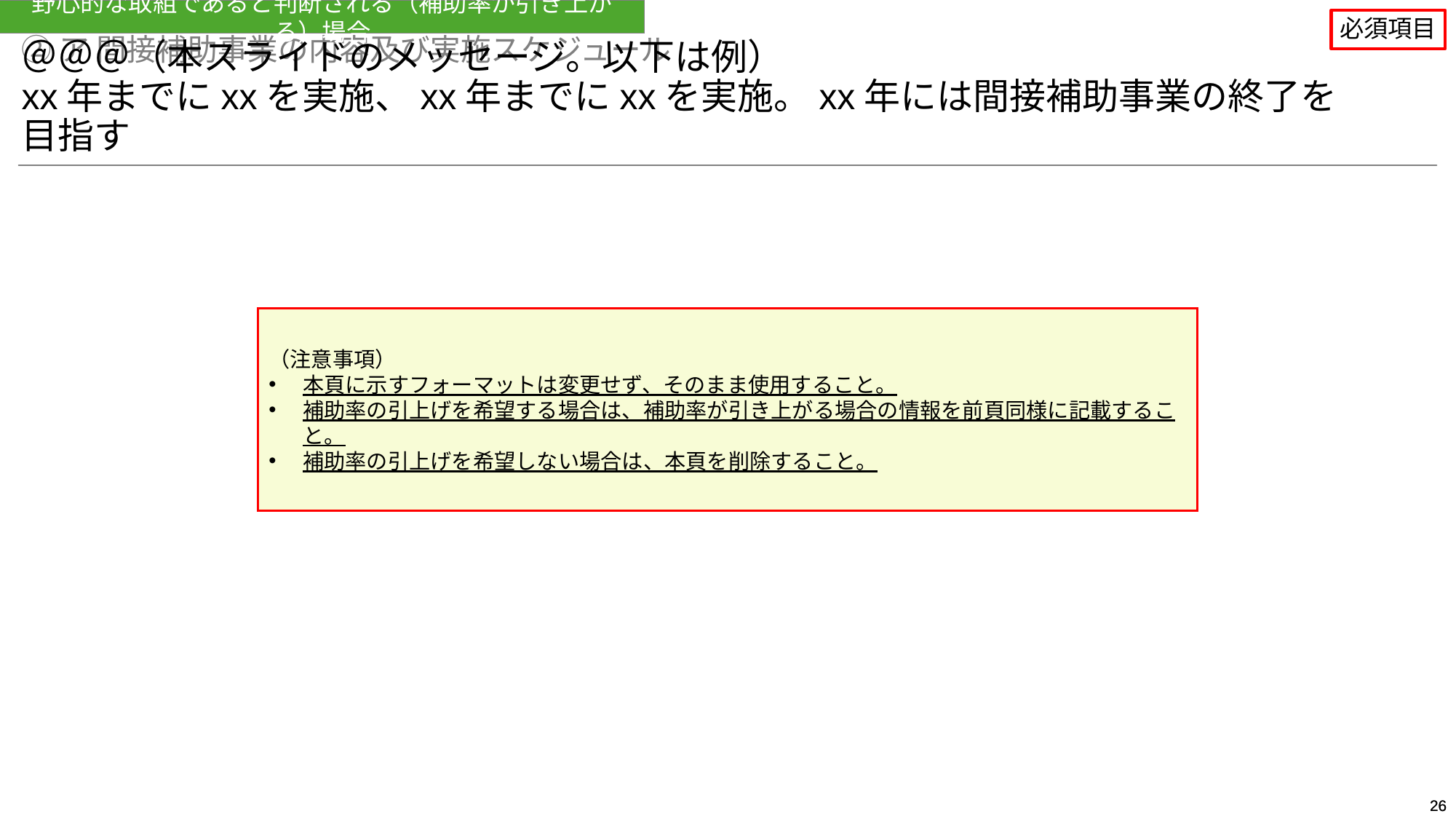

野心的な取組であると判断される（補助率が引き上がる）場合
必須項目
②ア 間接補助事業の内容及び実施スケジュール
＠＠＠（本スライドのメッセージ。以下は例）
xx年までにxxを実施、xx年までにxxを実施。xx年には間接補助事業の終了を目指す
（注意事項）
本頁に示すフォーマットは変更せず、そのまま使用すること。
補助率の引上げを希望する場合は、補助率が引き上がる場合の情報を前頁同様に記載すること。
補助率の引上げを希望しない場合は、本頁を削除すること。